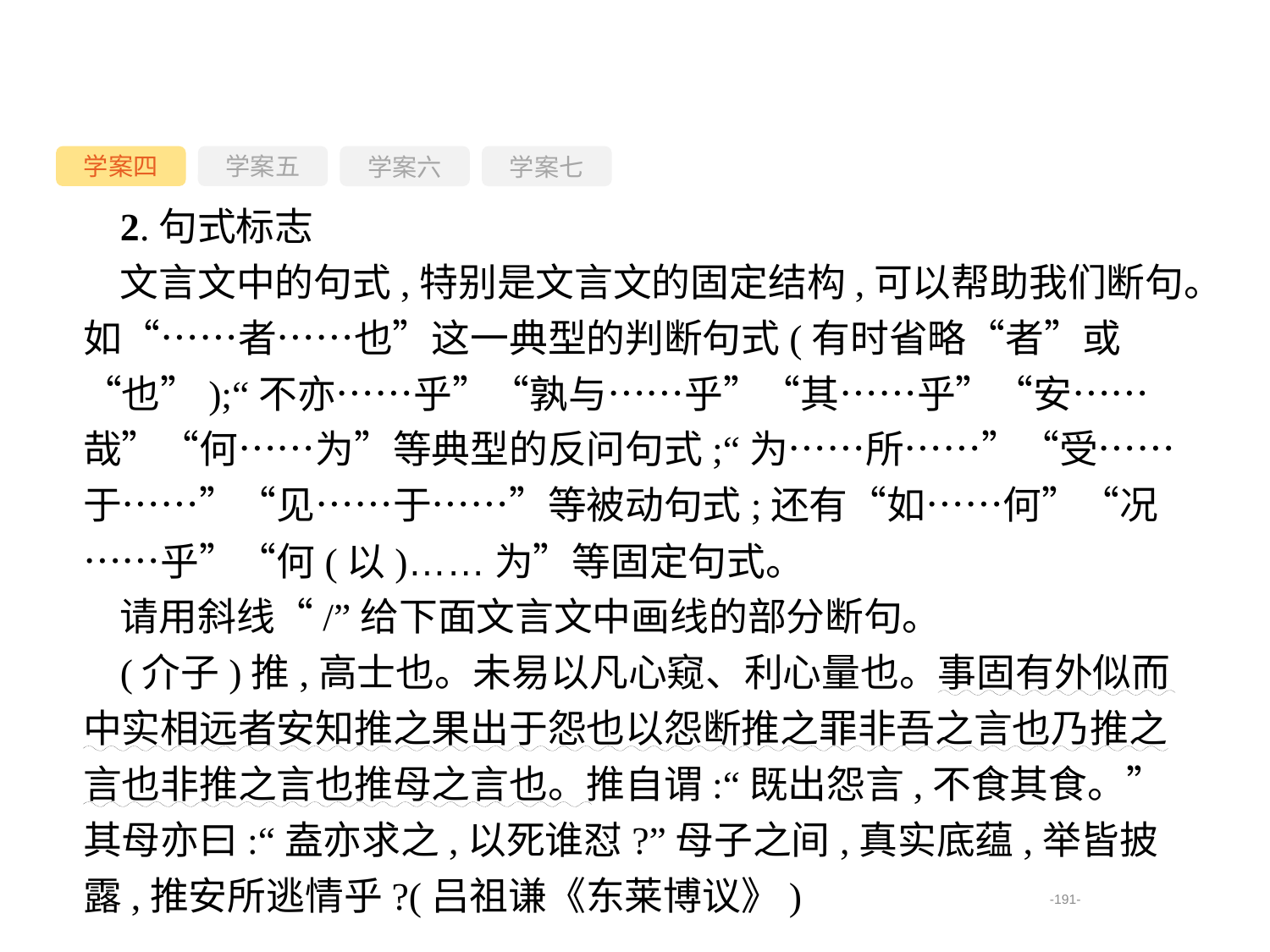

学案四
学案六
学案七
学案五
2.句式标志
文言文中的句式,特别是文言文的固定结构,可以帮助我们断句。如“……者……也”这一典型的判断句式(有时省略“者”或“也”);“不亦……乎”“孰与……乎”“其……乎”“安……哉”“何……为”等典型的反问句式;“为……所……”“受……于……”“见……于……”等被动句式;还有“如……何”“况……乎”“何(以)……为”等固定句式。
请用斜线“/”给下面文言文中画线的部分断句。
(介子)推,高士也。未易以凡心窥、利心量也。事固有外似而中实相远者安知推之果出于怨也以怨断推之罪非吾之言也乃推之言也非推之言也推母之言也。推自谓:“既出怨言,不食其食。”其母亦曰:“盍亦求之,以死谁怼?”母子之间,真实底蕴,举皆披露,推安所逃情乎?(吕祖谦《东莱博议》)
-191-